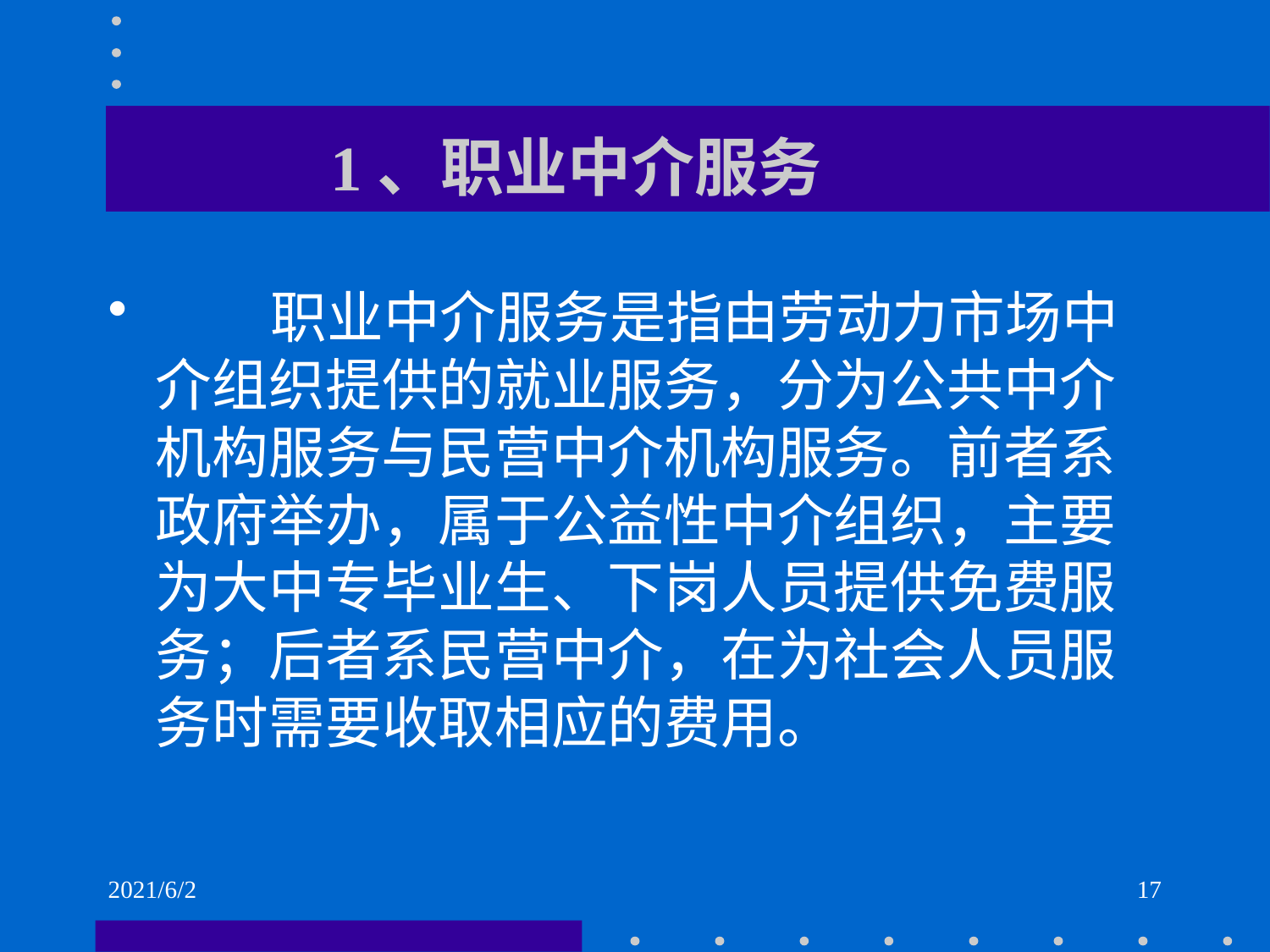

# 1、职业中介服务
        职业中介服务是指由劳动力市场中介组织提供的就业服务，分为公共中介机构服务与民营中介机构服务。前者系政府举办，属于公益性中介组织，主要为大中专毕业生、下岗人员提供免费服务；后者系民营中介，在为社会人员服务时需要收取相应的费用。
2021/6/2
17